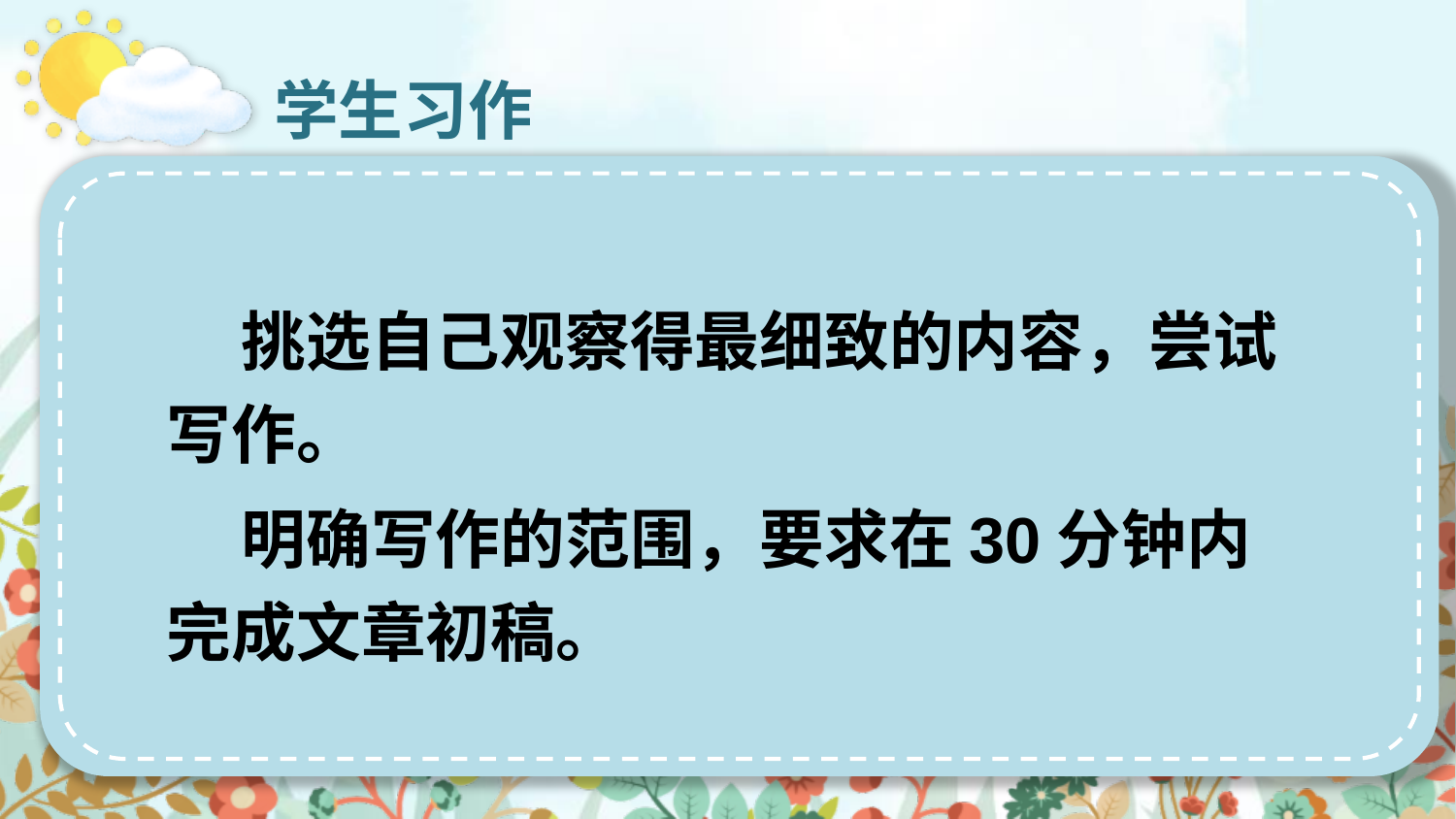

学生习作
    挑选自己观察得最细致的内容，尝试写作。
    明确写作的范围，要求在30分钟内完成文章初稿。